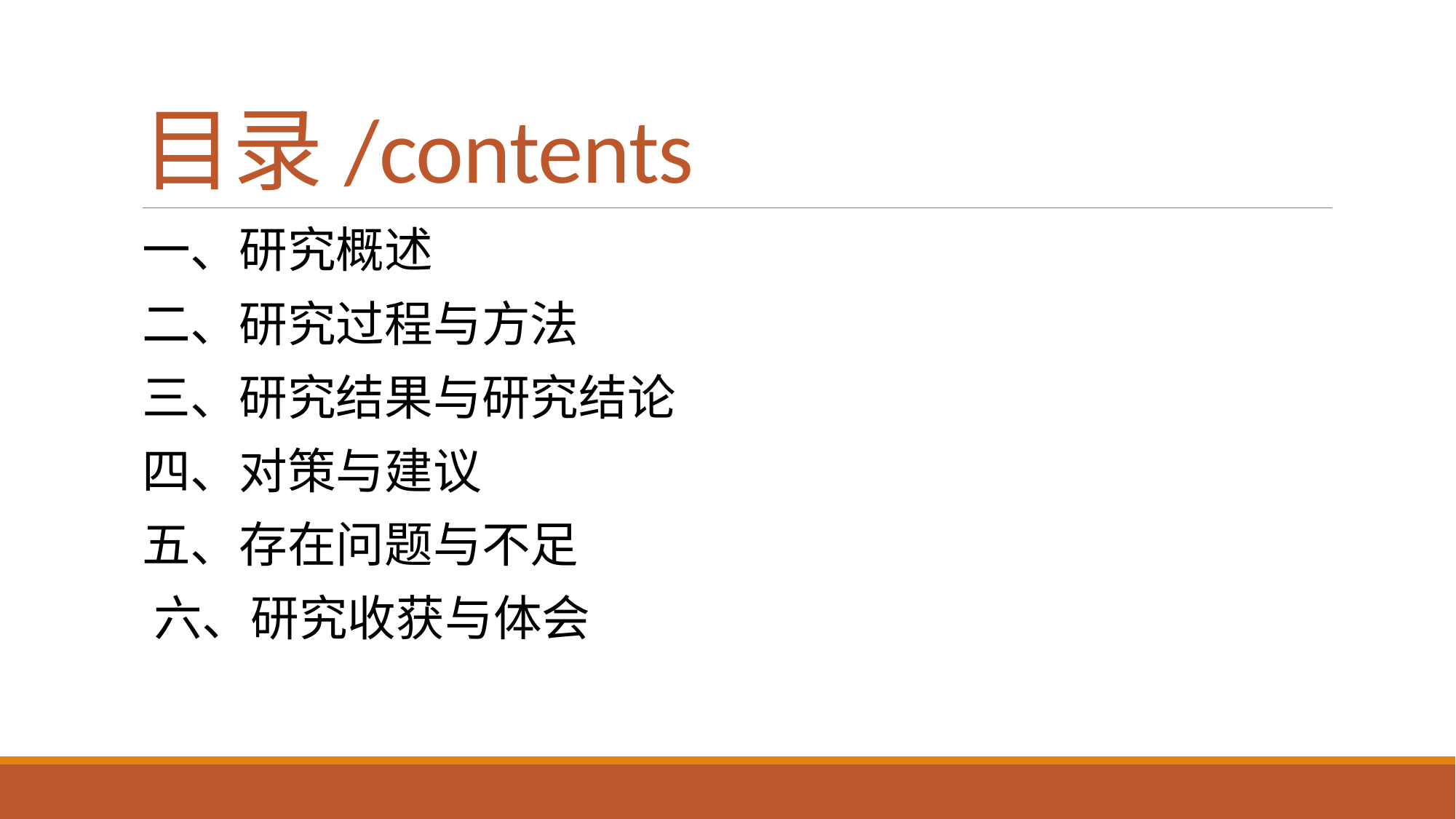

# 目录/contents
一、研究概述
二、研究过程与方法
三、研究结果与研究结论
四、对策与建议
五、存在问题与不足
 六、研究收获与体会